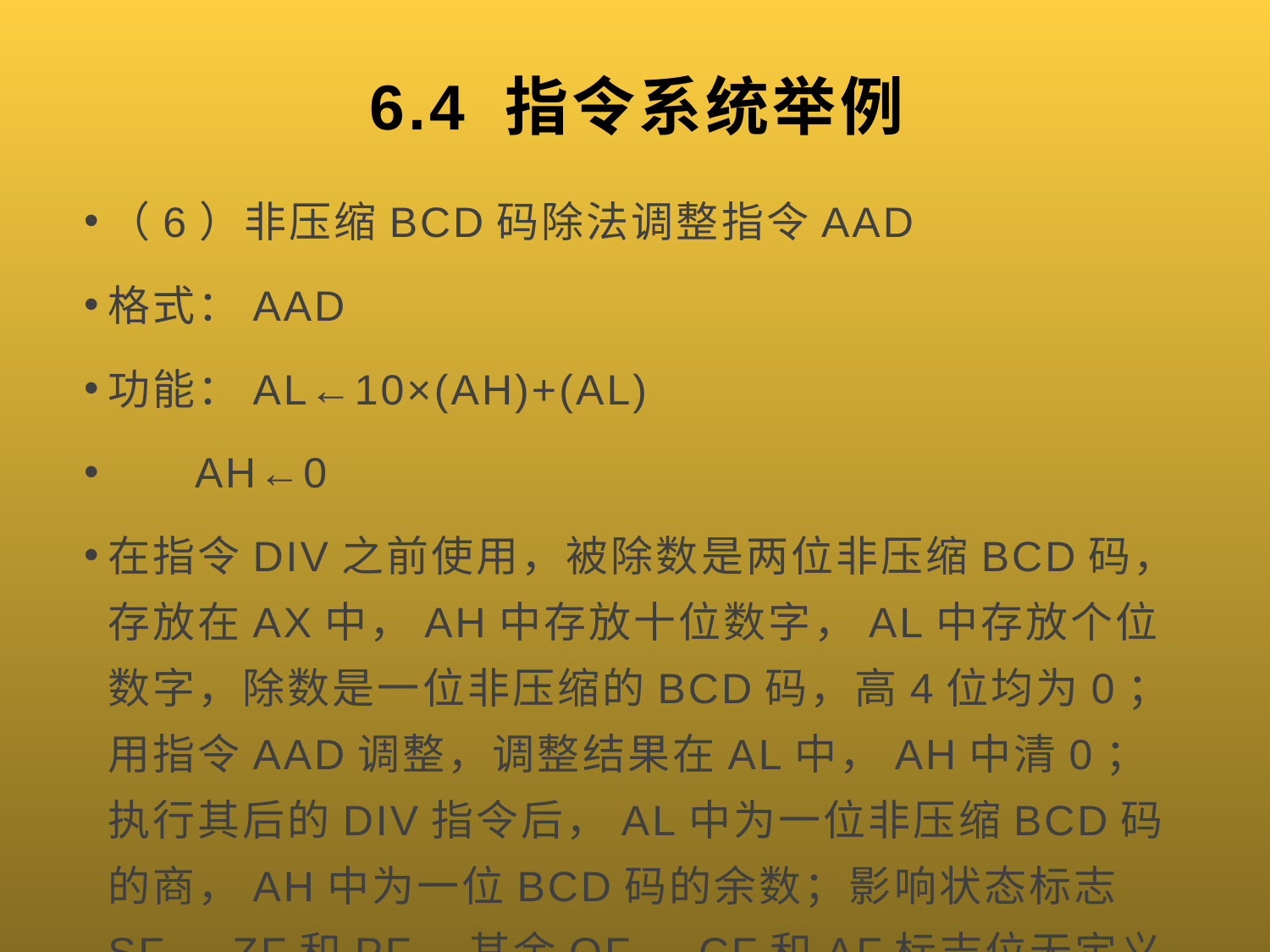

# 6.4 指令系统举例
（6）非压缩BCD码除法调整指令AAD
格式：AAD
功能：AL←10×(AH)+(AL)
      AH←0
在指令DIV之前使用，被除数是两位非压缩BCD码，存放在AX中，AH中存放十位数字，AL中存放个位数字，除数是一位非压缩的BCD码，高4位均为0；用指令AAD调整，调整结果在AL中，AH中清0；执行其后的DIV指令后，AL中为一位非压缩BCD码的商，AH中为一位BCD码的余数；影响状态标志SF、ZF和PF，其余OF、CF和AF标志位无定义。